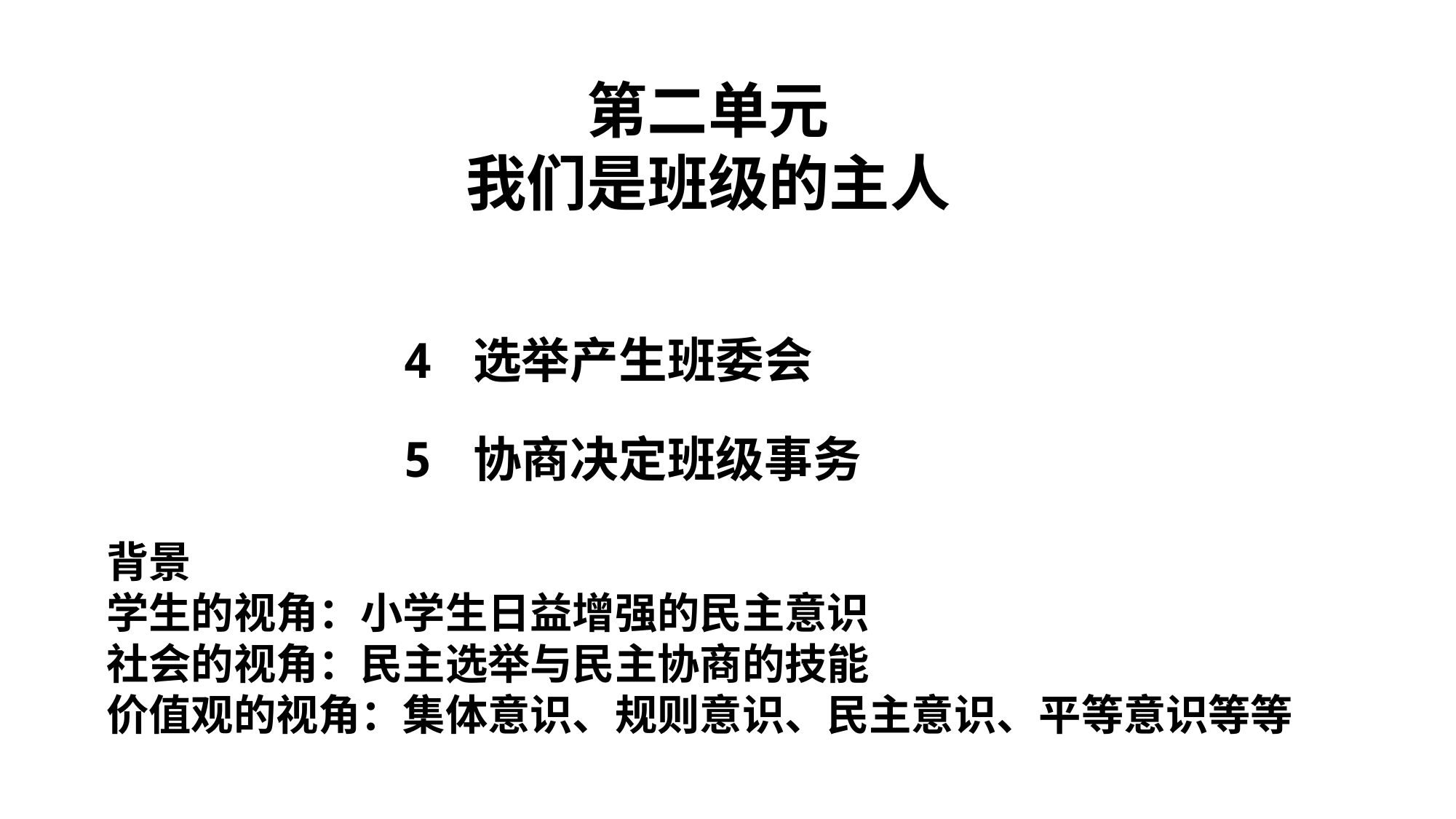

第二单元
我们是班级的主人
4 选举产生班委会
5 协商决定班级事务
背景
学生的视角：小学生日益增强的民主意识
社会的视角：民主选举与民主协商的技能
价值观的视角：集体意识、规则意识、民主意识、平等意识等等